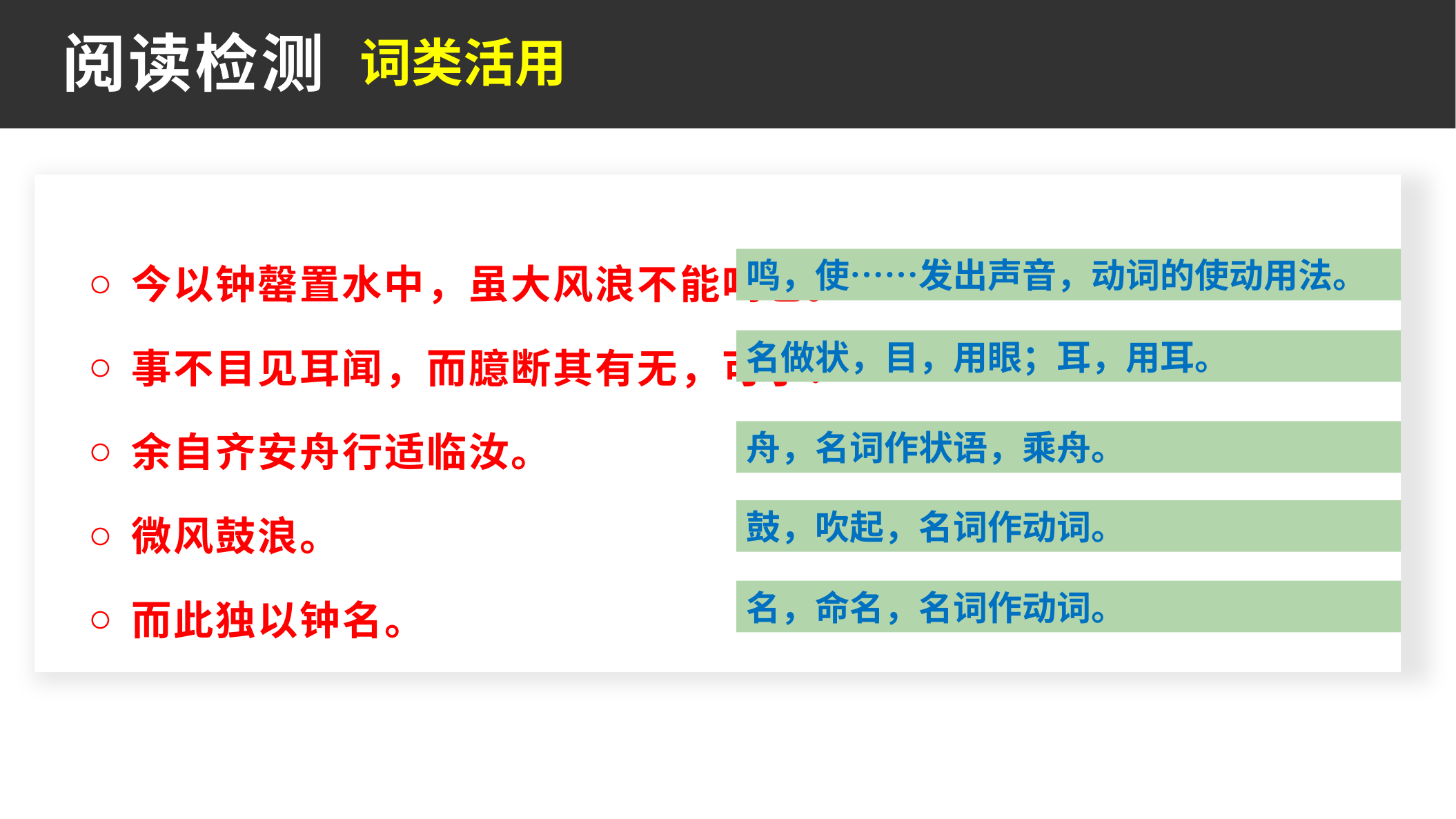

词类活用
阅读检测

今以钟罄置水中，虽大风浪不能鸣也。
事不目见耳闻，而臆断其有无，可乎？
余自齐安舟行适临汝。
微风鼓浪。
而此独以钟名。
鸣，使……发出声音，动词的使动用法。
名做状，目，用眼；耳，用耳。
舟，名词作状语，乘舟。
鼓，吹起，名词作动词。
名，命名，名词作动词。